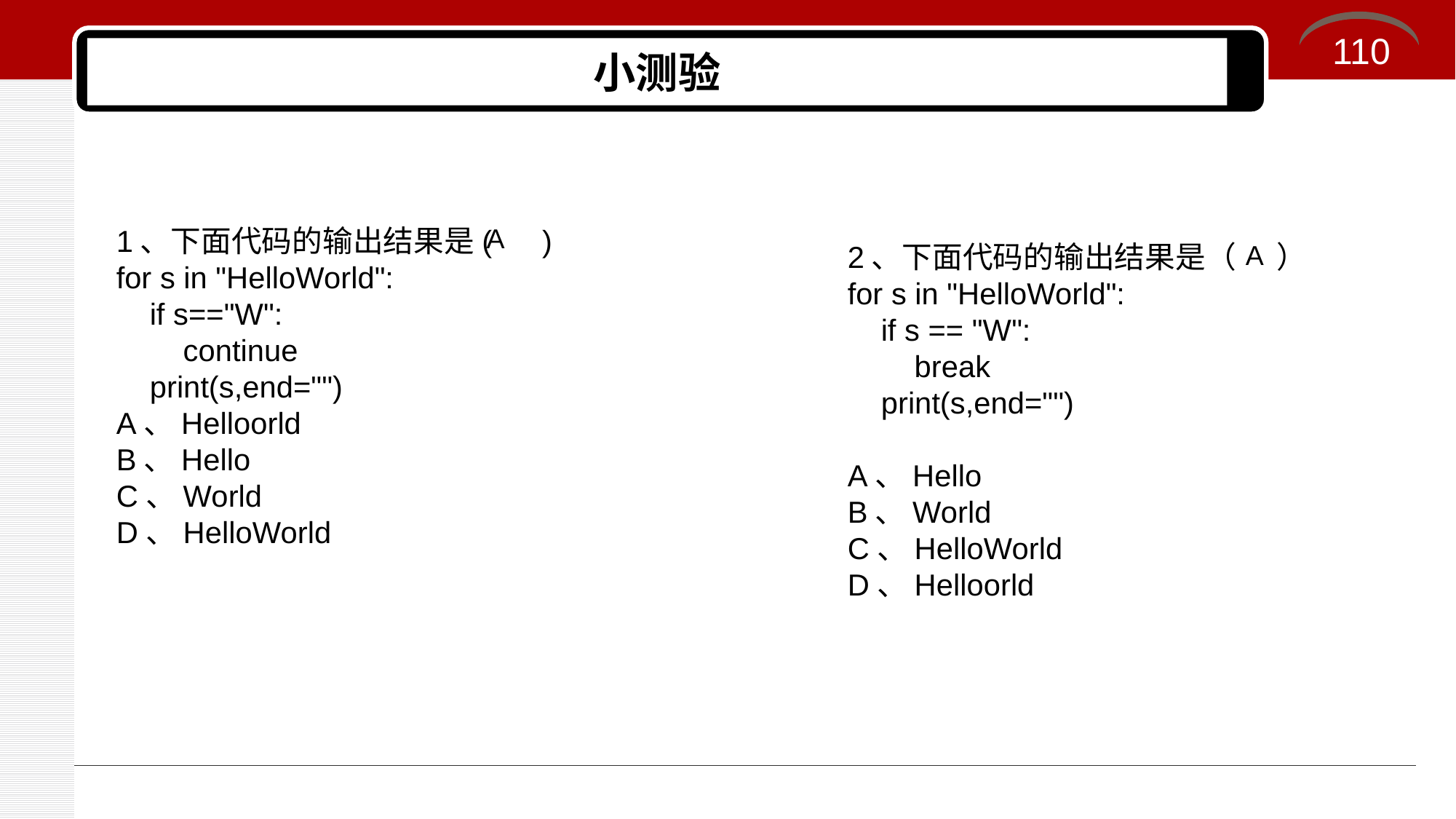

110
# 小测验
1、下面代码的输出结果是(      )
for s in "HelloWorld":
    if s=="W":
        continue
    print(s,end="")
A、Helloorld
B、Hello
C、World
D、HelloWorld
A
2、下面代码的输出结果是（      ）
for s in "HelloWorld":
    if s == "W":
        break
    print(s,end="")

A、Hello
B、World
C、HelloWorld
D、Helloorld
A